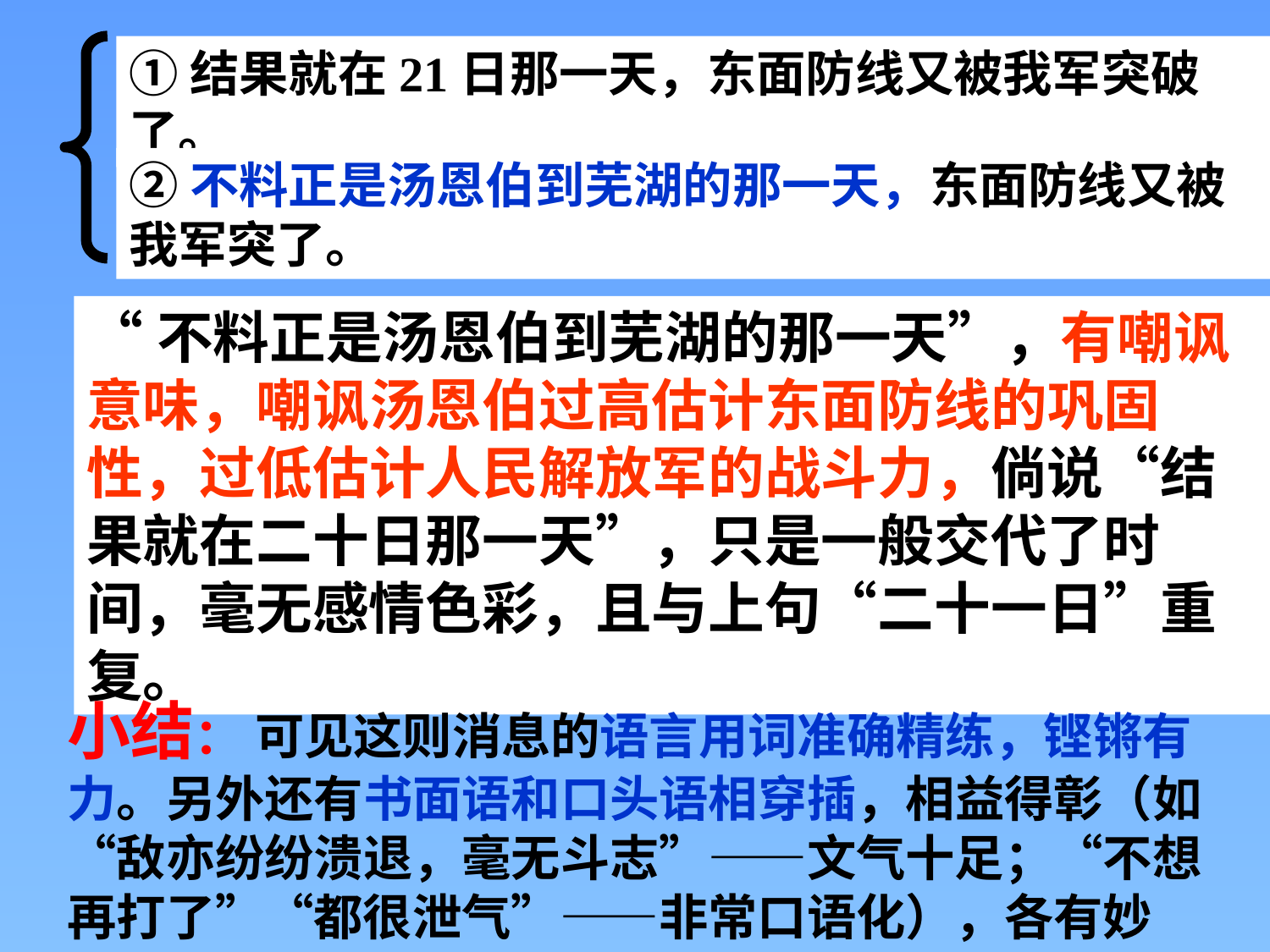

①结果就在21日那一天，东面防线又被我军突破了。
②不料正是汤恩伯到芜湖的那一天，东面防线又被我军突了。
“不料正是汤恩伯到芜湖的那一天”，有嘲讽意味，嘲讽汤恩伯过高估计东面防线的巩固性，过低估计人民解放军的战斗力，倘说“结果就在二十日那一天”，只是一般交代了时间，毫无感情色彩，且与上句“二十一日”重复。
小结： 可见这则消息的语言用词准确精练，铿锵有力。另外还有书面语和口头语相穿插，相益得彰（如“敌亦纷纷溃退，毫无斗志”——文气十足；“不想再打了”“都很泄气”——非常口语化），各有妙处。